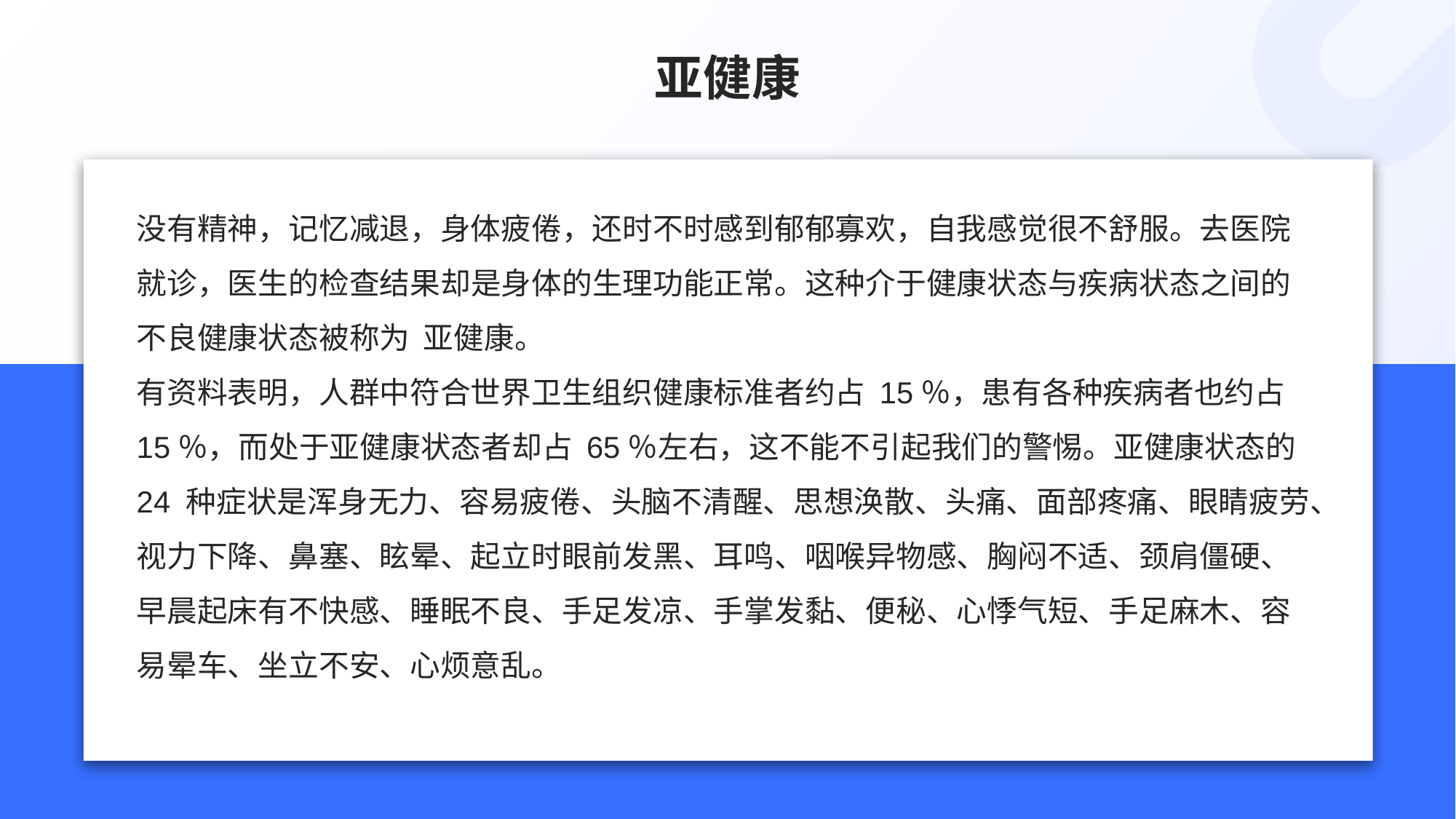

# 亚健康

没有精神，记忆减退，身体疲倦，还时不时感到郁郁寡欢，自我感觉很不舒服。去医院就诊，医生的检查结果却是身体的生理功能正常。这种介于健康状态与疾病状态之间的不良健康状态被称为  亚健康。
有资料表明，人群中符合世界卫生组织健康标准者约占 15％，患有各种疾病者也约占15％，而处于亚健康状态者却占 65％左右，这不能不引起我们的警惕。亚健康状态的 24 种症状是浑身无力、容易疲倦、头脑不清醒、思想涣散、头痛、面部疼痛、眼睛疲劳、视力下降、鼻塞、眩晕、起立时眼前发黑、耳鸣、咽喉异物感、胸闷不适、颈肩僵硬、早晨起床有不快感、睡眠不良、手足发凉、手掌发黏、便秘、心悸气短、手足麻木、容易晕车、坐立不安、心烦意乱。